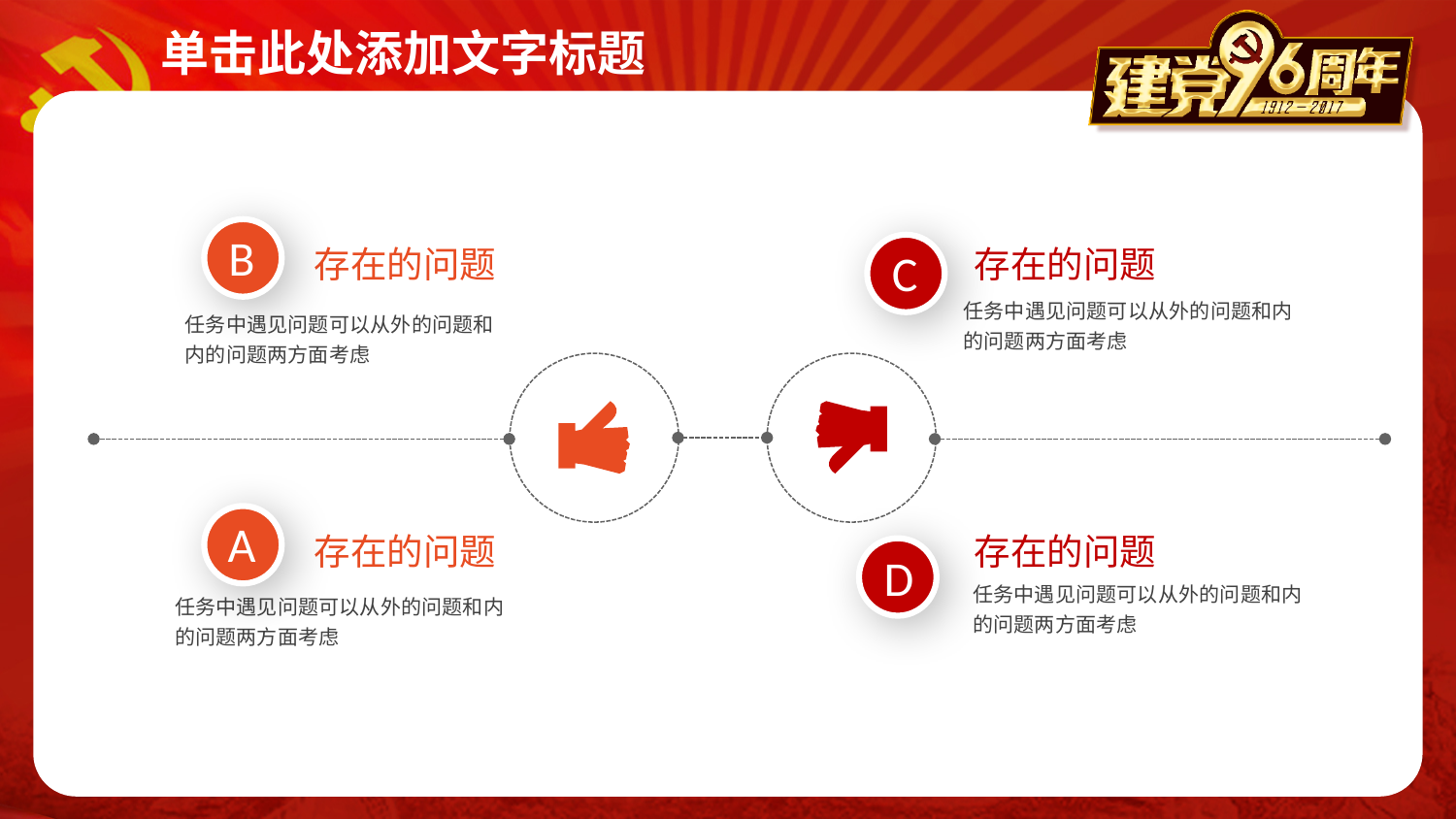

B
存在的问题
存在的问题

C
任务中遇见问题可以从外的问题和内的问题两方面考虑
任务中遇见问题可以从外的问题和内的问题两方面考虑

A
存在的问题
存在的问题

D
任务中遇见问题可以从外的问题和内的问题两方面考虑
任务中遇见问题可以从外的问题和内的问题两方面考虑